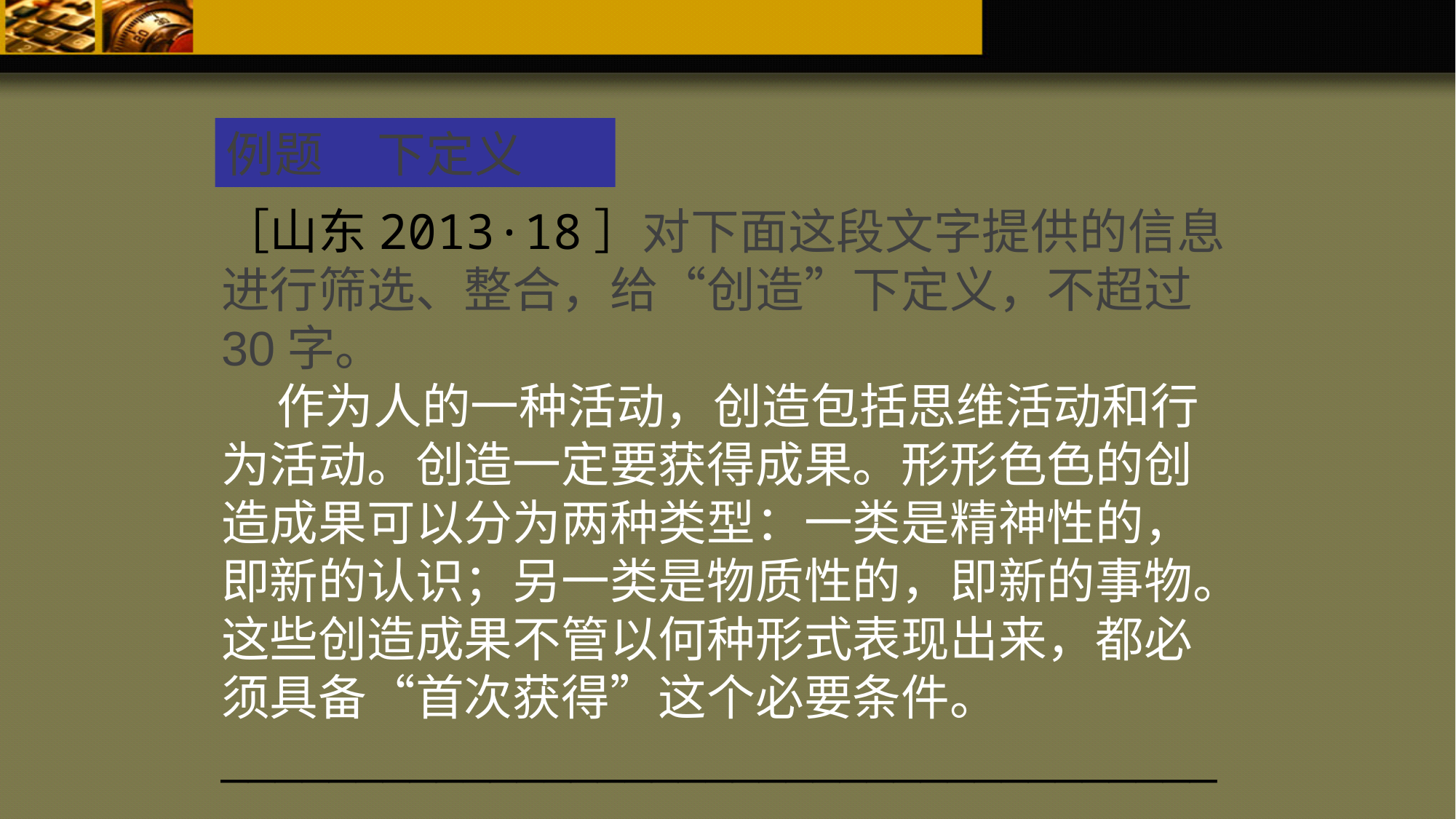

例题     下定义
［山东2013·18］对下面这段文字提供的信息进行筛选、整合，给“创造”下定义，不超过30字。
    作为人的一种活动，创造包括思维活动和行为活动。创造一定要获得成果。形形色色的创造成果可以分为两种类型：一类是精神性的，即新的认识；另一类是物质性的，即新的事物。这些创造成果不管以何种形式表现出来，都必须具备“首次获得”这个必要条件。
_____________________________________